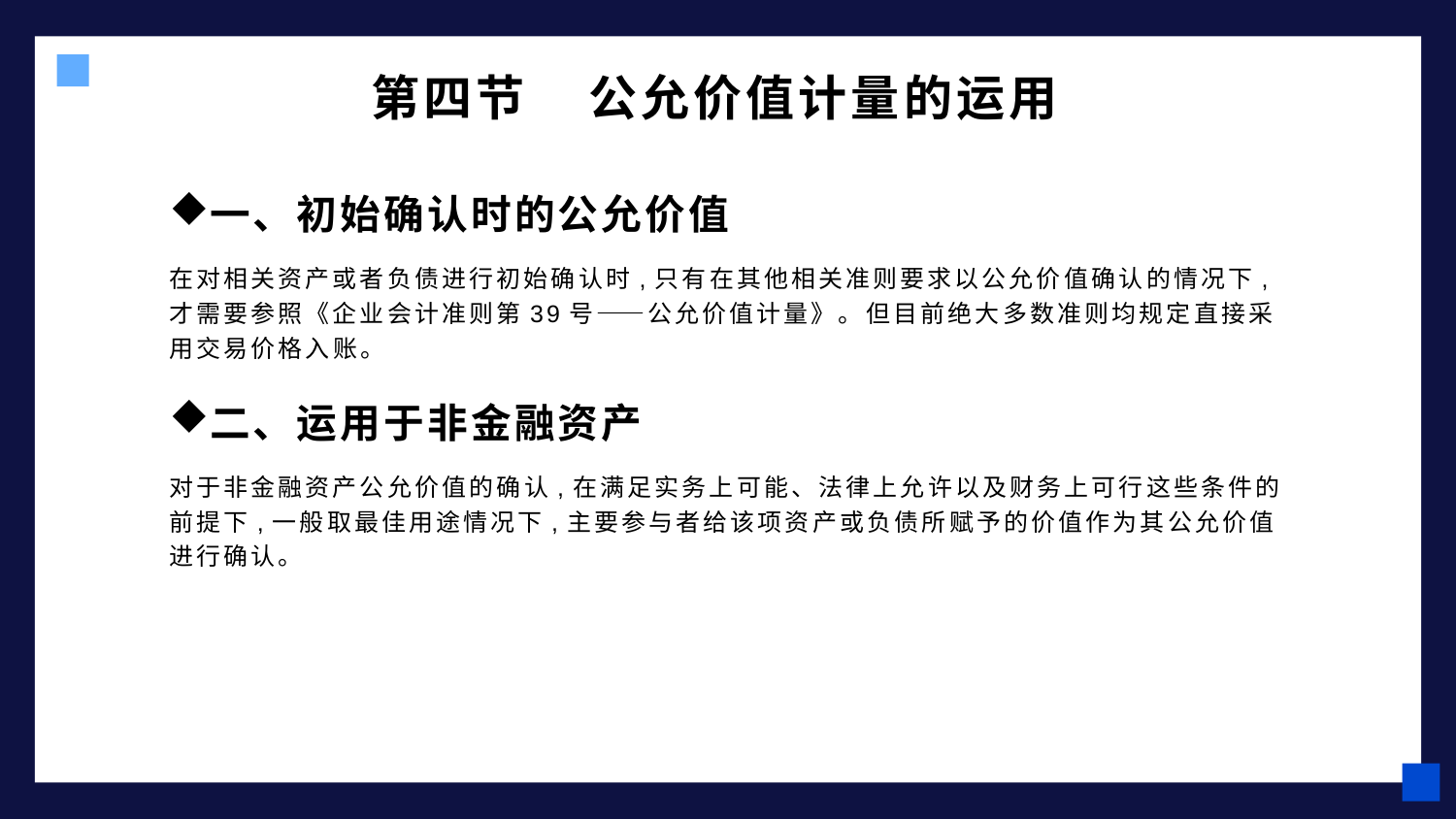

# 第四节    公允价值计量的运用
一、初始确认时的公允价值
在对相关资产或者负债进行初始确认时,只有在其他相关准则要求以公允价值确认的情况下,才需要参照《企业会计准则第39号——公允价值计量》。但目前绝大多数准则均规定直接采用交易价格入账。
二、运用于非金融资产
对于非金融资产公允价值的确认,在满足实务上可能、法律上允许以及财务上可行这些条件的前提下,一般取最佳用途情况下,主要参与者给该项资产或负债所赋予的价值作为其公允价值进行确认。